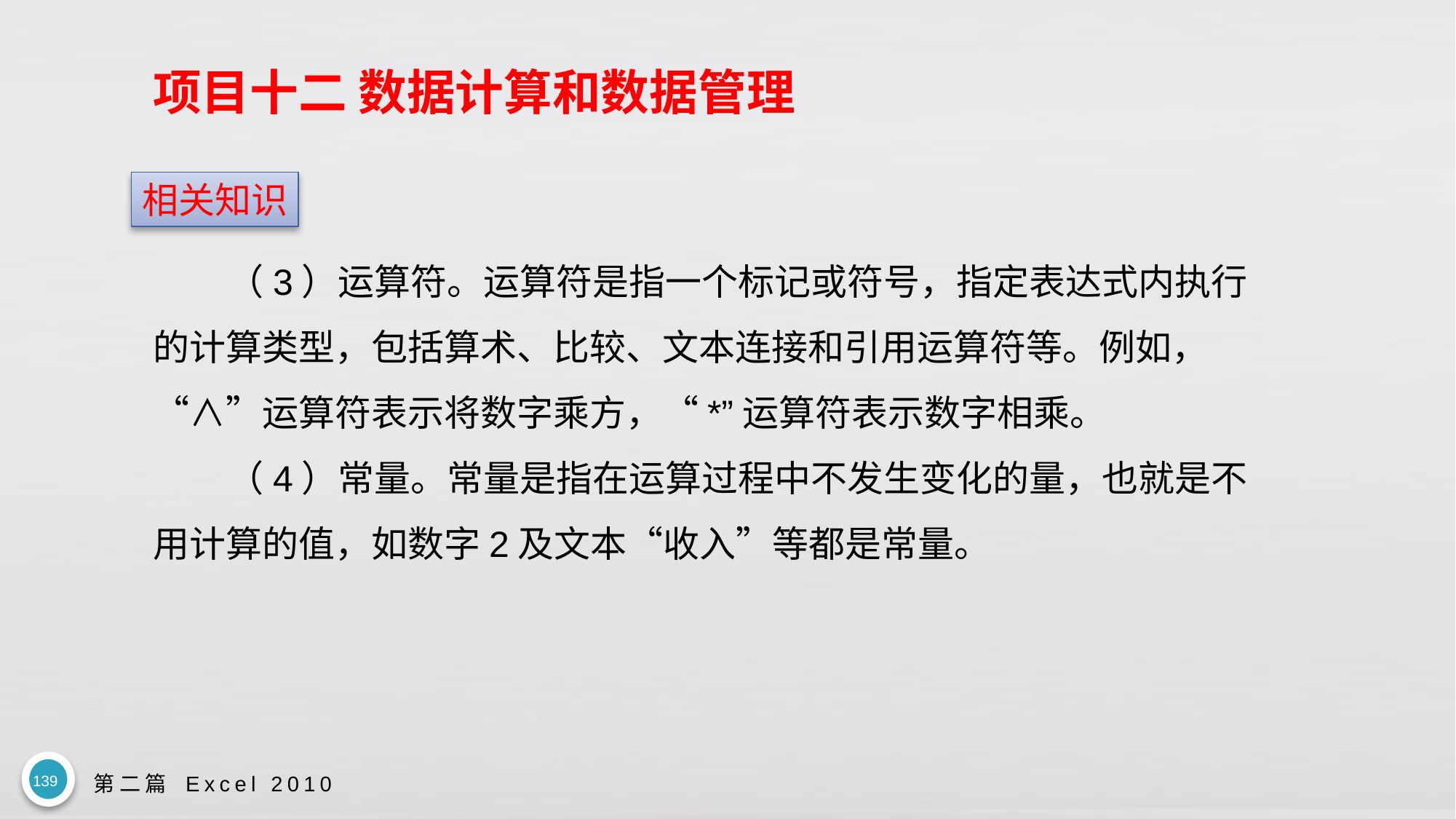

# 项目十二 数据计算和数据管理
相关知识
（3）运算符。运算符是指一个标记或符号，指定表达式内执行的计算类型，包括算术、比较、文本连接和引用运算符等。例如，“∧”运算符表示将数字乘方，“*”运算符表示数字相乘。
（4）常量。常量是指在运算过程中不发生变化的量，也就是不用计算的值，如数字2及文本“收入”等都是常量。
139